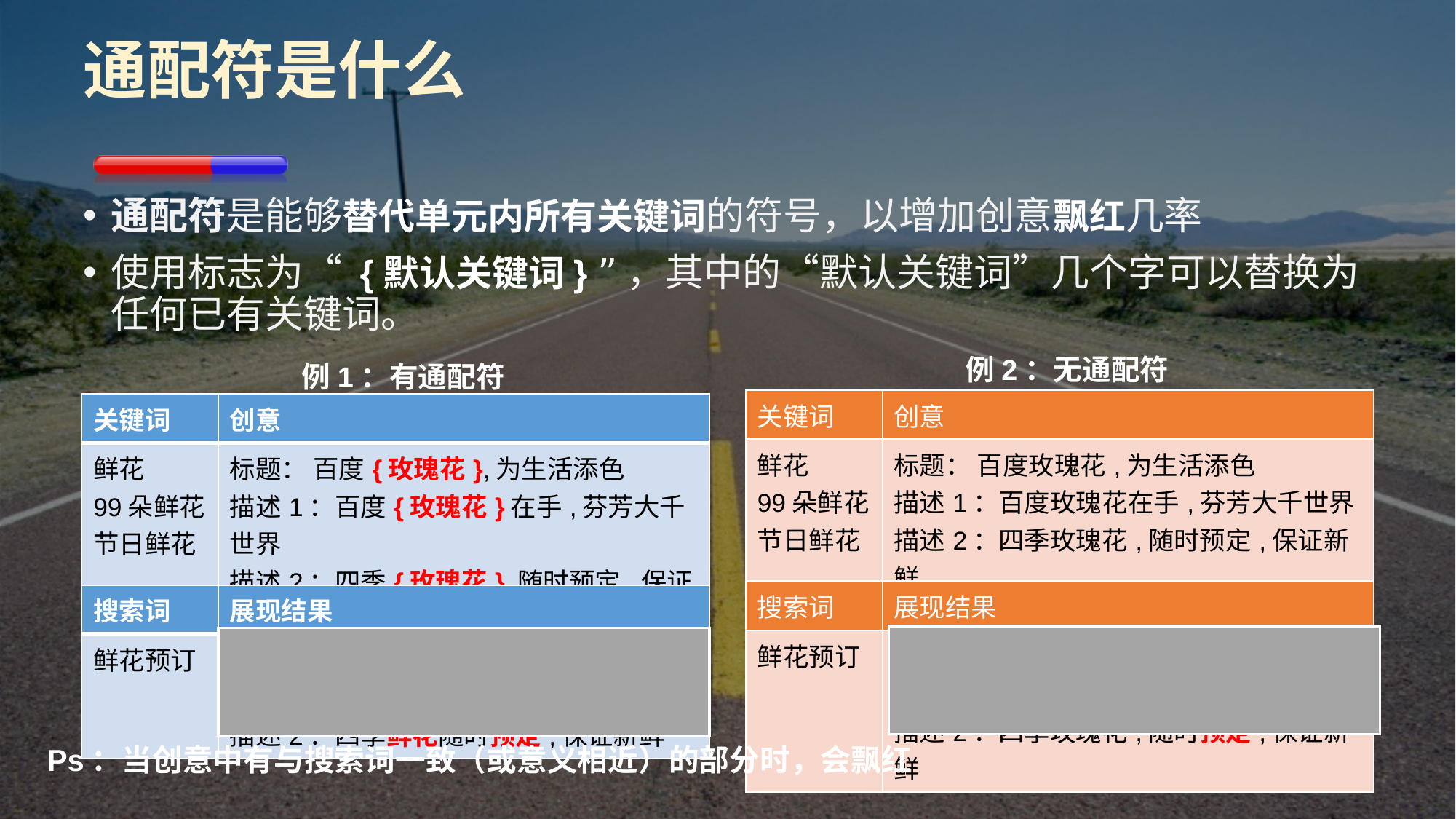

# 通配符是什么
通配符是能够替代单元内所有关键词的符号，以增加创意飘红几率
使用标志为“ {默认关键词} ”，其中的“默认关键词”几个字可以替换为任何已有关键词。

例2：无通配符
例1：有通配符
| 关键词 | 创意 |
| --- | --- |
| 鲜花 99朵鲜花 节日鲜花 | 标题： 百度玫瑰花,为生活添色 描述1：百度玫瑰花在手,芬芳大千世界 描述2：四季玫瑰花,随时预定,保证新鲜 |
| 关键词 | 创意 |
| --- | --- |
| 鲜花 99朵鲜花 节日鲜花 | 标题： 百度{玫瑰花},为生活添色 描述1：百度{玫瑰花}在手,芬芳大千世界 描述2：四季{玫瑰花},随时预定,保证新鲜 |
| 搜索词 | 展现结果 |
| --- | --- |
| 鲜花预订 | 标题： 百度玫瑰花,为生活添色 描述1：百度玫瑰花在手,芬芳大千世界 描述2：四季玫瑰花,随时预定,保证新鲜 |
| 搜索词 | 展现结果 |
| --- | --- |
| 鲜花预订 | 标题： 百度鲜花为生活添色 描述1：百度鲜花在手,芬芳大千世界 描述2：四季鲜花随时预定,保证新鲜 |

Ps：当创意中有与搜索词一致（或意义相近）的部分时，会飘红